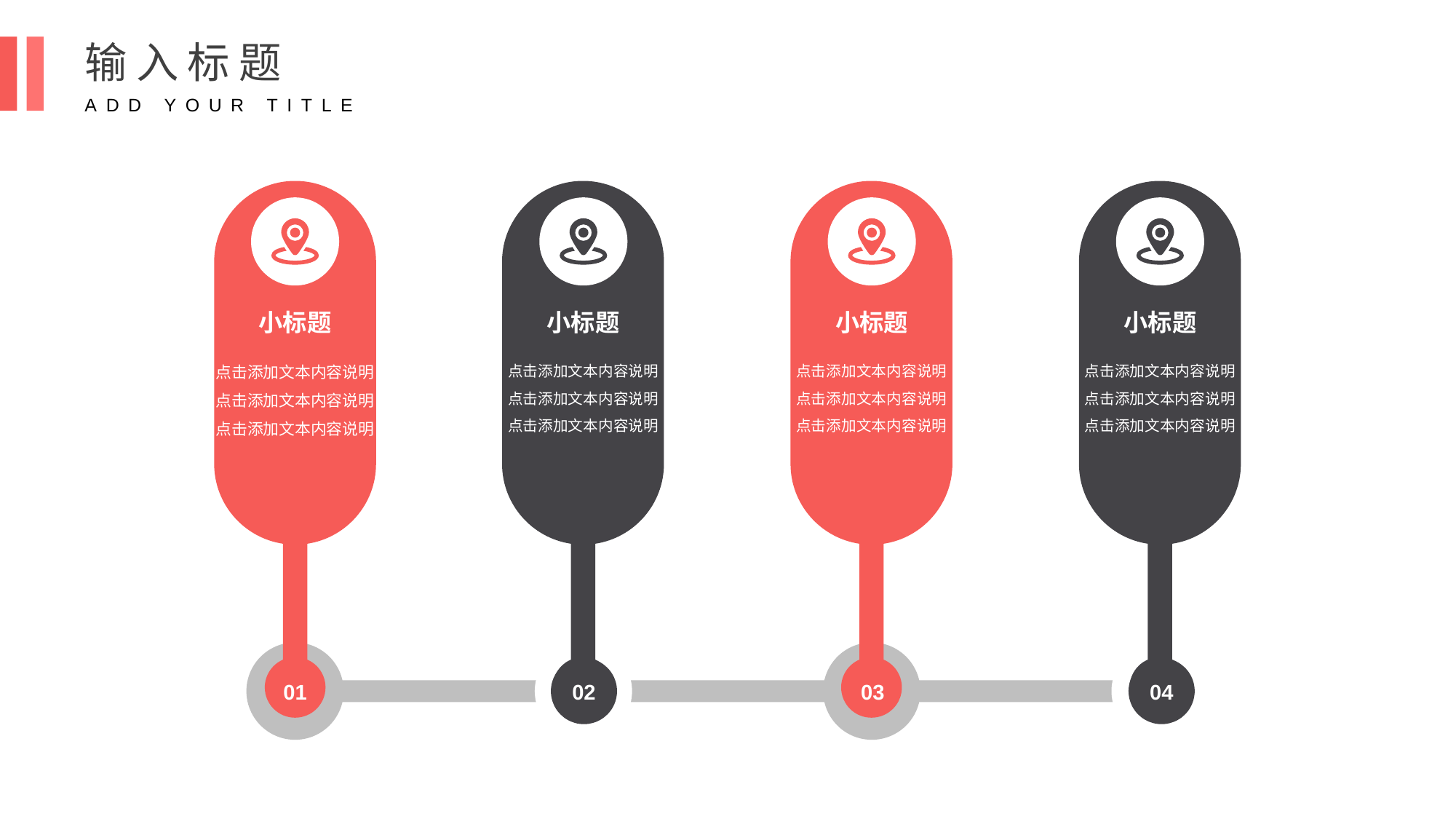

输入标题
ADD YOUR TITLE

小标题
点击添加文本内容说明点击添加文本内容说明点击添加文本内容说明

01

小标题
点击添加文本内容说明点击添加文本内容说明点击添加文本内容说明
02
02

小标题
点击添加文本内容说明点击添加文本内容说明点击添加文本内容说明
03
03

小标题
点击添加文本内容说明点击添加文本内容说明点击添加文本内容说明
04
04